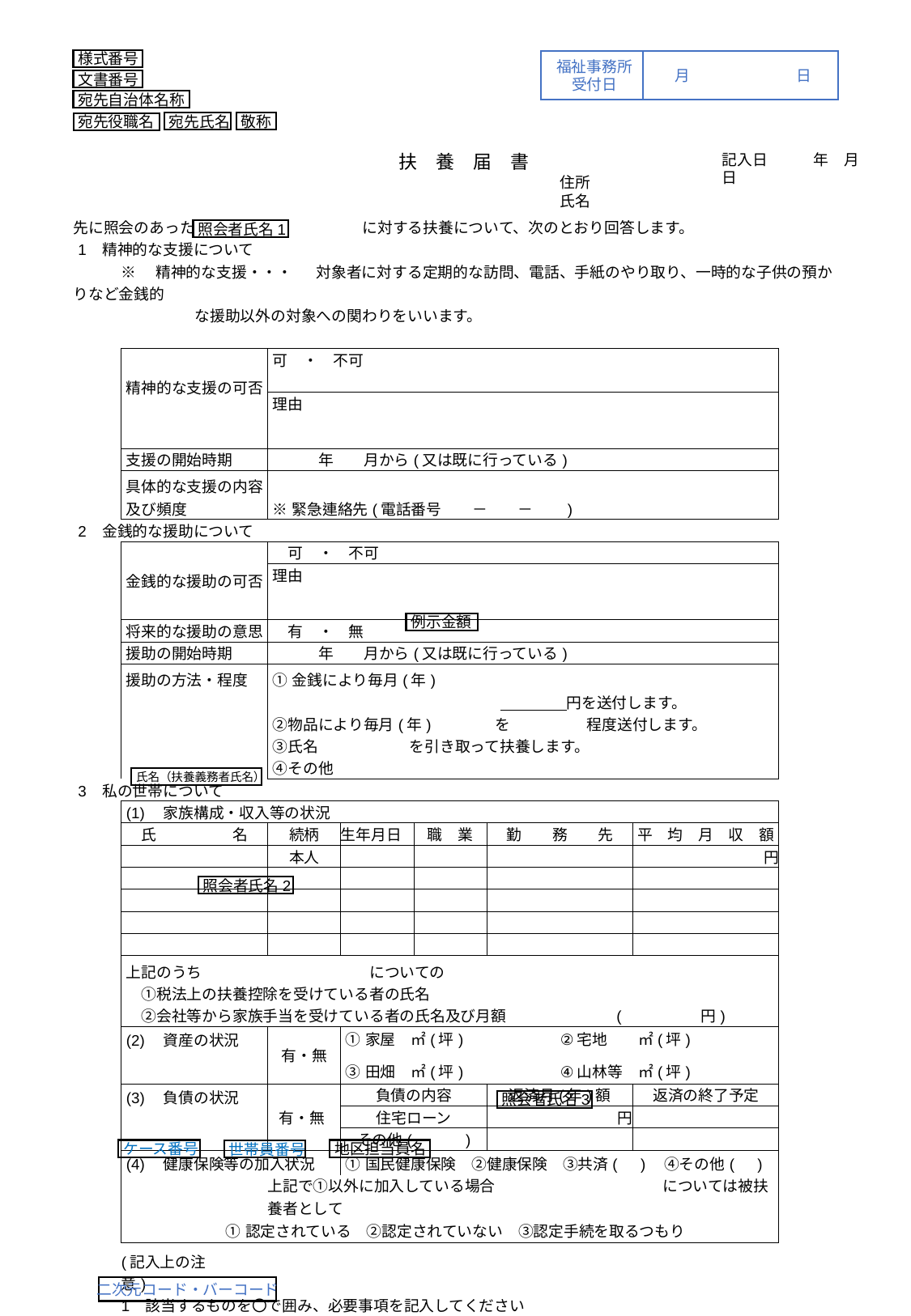

様式番号
福祉事務所
受付日
月	日
文書番号
宛先自治体名称
敬称
宛先氏名
宛先役職名
扶　養　届　書
記入日　　　年　月　日
住所
氏名
| 先に照会のあった　　　　　　　　　　　に対する扶養について、次のとおり回答します。 | 先に照会のあった　　照会者氏名　　に対する扶養について、次のとおり回答します。 |  |  |  |  |  |  |  |  |  |
| --- | --- | --- | --- | --- | --- | --- | --- | --- | --- | --- |
| 1 精神的な支援について |  |  |  |  |  |  |  |  |  |  |
| ※　精神的な支援・・・ 対象者に対する定期的な訪問、電話、手紙のやり取り、一時的な子供の預かりなど金銭的 な援助以外の対象への関わりをいいます。 | ※　精神的な支援・・・対象者に対する定期的な訪問、電話、手紙のやり取り、一時的な子供の預かりなど金銭的な援助以外の 　　　　　　　　　　　　　　対象への関わりをいいます。 |  |  |  |  |  |  |  |  |  |
|  | 精神的な支援の可否 |  | 可　・　不可 | 可　・　不可 |  |  |  |  |  |  |
|  |  |  | 理由 | 理由 |  |  |  |  |  |  |
|  | 支援の開始時期 |  | 年　　月から(又は既に行っている) | 年　　月から(又は既に行っている) |  |  |  |  |  |  |
|  | 具体的な支援の内容及び頻度 |  | ※緊急連絡先(電話番号　　－　　－　　) | ※緊急連絡先(電話番号　　－　　－　　) |  |  |  |  |  |  |
| 2 金銭的な援助について |  |  |  |  |  |  |  |  |  |  |
|  | 金銭的な援助の可否 |  | 可　・　不可 |  |  |  |  |  |  |  |
|  |  |  | 理由 |  |  |  |  |  |  |  |
|  | 将来的な援助の意思 |  | 有　・　無 |  |  |  |  |  |  |  |
|  | 援助の開始時期 |  | 年　　月から(又は既に行っている) |  |  |  |  |  |  |  |
|  | 援助の方法・程度 |  | ①金銭により毎月(年)　　 　　　　　　　　　　　　　　　　　　 円を送付します。 ②物品により毎月(年)　　　　を　　　　　程度送付します。 ③氏名　　　　　　を引き取って扶養します。 ④その他 |  |  |  |  |  |  |  |
|  |  |  |  |  |  |  |  |  |  |  |
|  |  |  |  |  |  |  |  |  |  |  |
|  |  |  |  |  |  |  |  |  |  |  |
|  |  |  |  |  |  |  |  |  |  |  |
| 3 私の世帯について |  |  |  |  |  |  |  |  |  |  |
|  | (1)　家族構成・収入等の状況 |  |  |  |  |  |  |  |  |  |
|  | 氏　　　　　名 |  | 続柄 | 生年月日 | 職　業 | 勤　　務　　先 |  | 平　均　月　収　額 |  |  |
|  |  |  | 本人 |  |  |  |  |  | 円 |  |
|  |  |  |  |  |  |  |  |  |  |  |
|  |  |  |  |  |  |  |  |  |  |  |
|  |  |  |  |  |  |  |  |  |  |  |
|  |  |  |  |  |  |  |  |  |  |  |
|  | 上記のうち　　　　　　　　　　　についての 　①税法上の扶養控除を受けている者の氏名 　②会社等から家族手当を受けている者の氏名及び月額　　　　　　　(　　　　　円) |  |  |  |  |  |  |  |  |  |
|  |  |  |  |  |  |  |  |  |  |  |
|  |  |  |  |  |  |  |  |  |  |  |
|  | (2)　資産の状況 |  | 有・無 | ①家屋　㎡(坪) ②宅地　　㎡(坪) ③田畑　㎡(坪) ④山林等　㎡(坪) |  |  | ②宅地　　㎡(坪) |  |  |  |
|  | (3)　負債の状況 |  | 有・無 | 負債の内容 |  | 返済月(年)額 |  | 返済の終了予定 |  |  |
|  |  |  |  | 住宅ローン |  | 円 |  |  |  |  |
|  |  |  |  | その他(　　　) |  |  |  |  |  |  |
|  | (4)　健康保険等の加入状況 |  |  | ①国民健康保険　②健康保険　③共済(　)　④その他(　) |  |  |  |  |  |  |
|  |  |  | 上記で①以外に加入している場合　　　　　　　　　　　については被扶養者として |  |  |  |  |  |  |  |
|  |  | ①認定されている　②認定されていない　③認定手続を取るつもり |  |  |  |  |  |  |  |  |
|  | (記入上の注意) |  |  |  |  |  |  |  |  |  |
|  | 1 該当するものを〇で囲み、必要事項を記入してください |  |  |  |  |  |  |  |  |  |
|  | 2 平均月収額は総収入から所得税、社会保険料、事業経費等を差し引いた額を記入して下さい。 |  |  |  |  |  |  |  |  |  |
|  | 3 収入、負債の状況については、源泉徴収票、給与明細書、ローン返済予定表の写しなど、その状況が明らかになる書類を添付してください。 |  |  |  |  |  |  |  |  |  |
照会者氏名1
例示金額
氏名（扶養義務者氏名）
照会者氏名2
照会者氏名3
ケース番号
地区担当員名
世帯員番号
二次元コード・バーコード